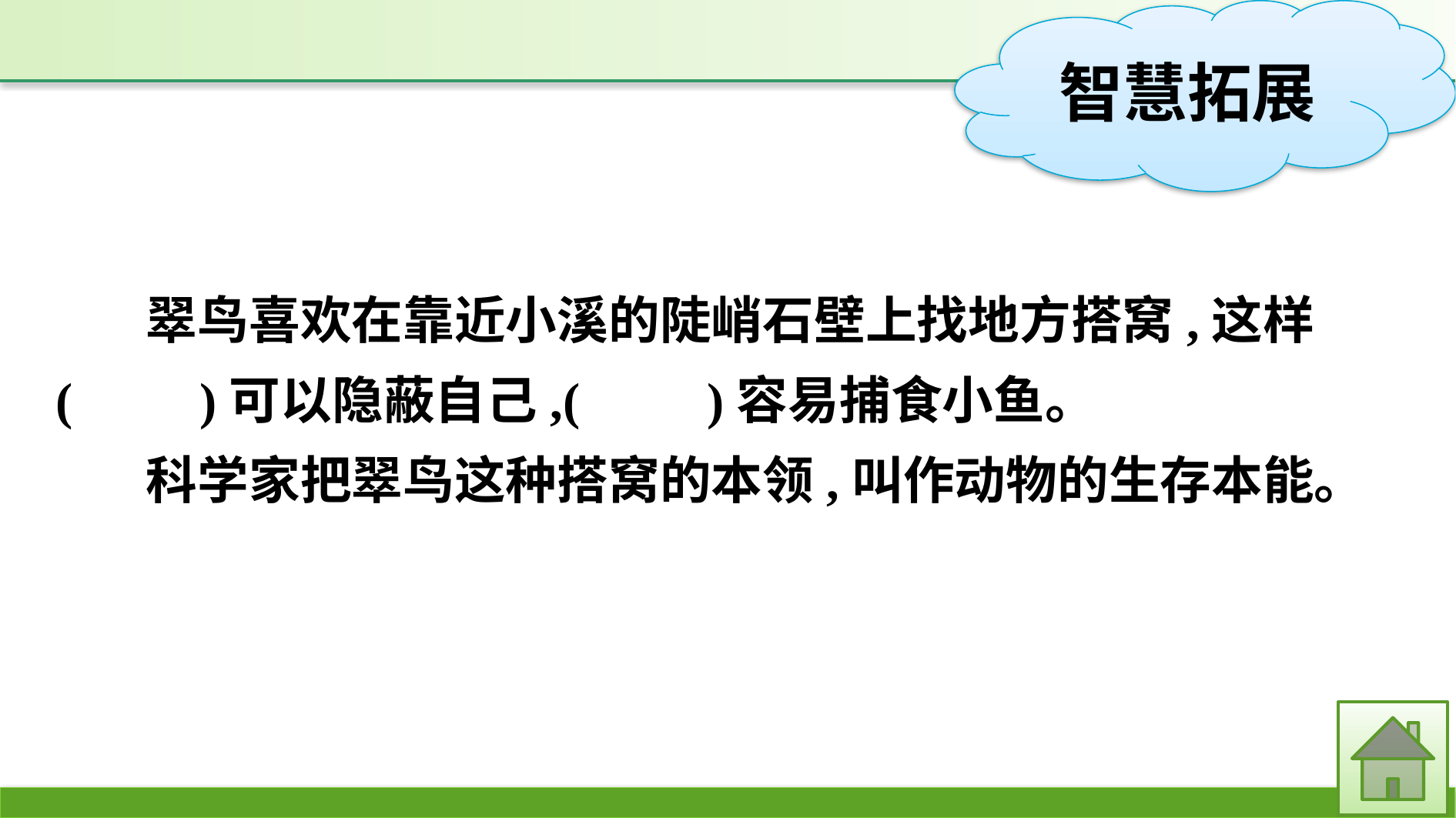

翠鸟喜欢在靠近小溪的陡峭石壁上找地方搭窝,这样(　　)可以隐蔽自己,(　　)容易捕食小鱼。
科学家把翠鸟这种搭窝的本领,叫作动物的生存本能。